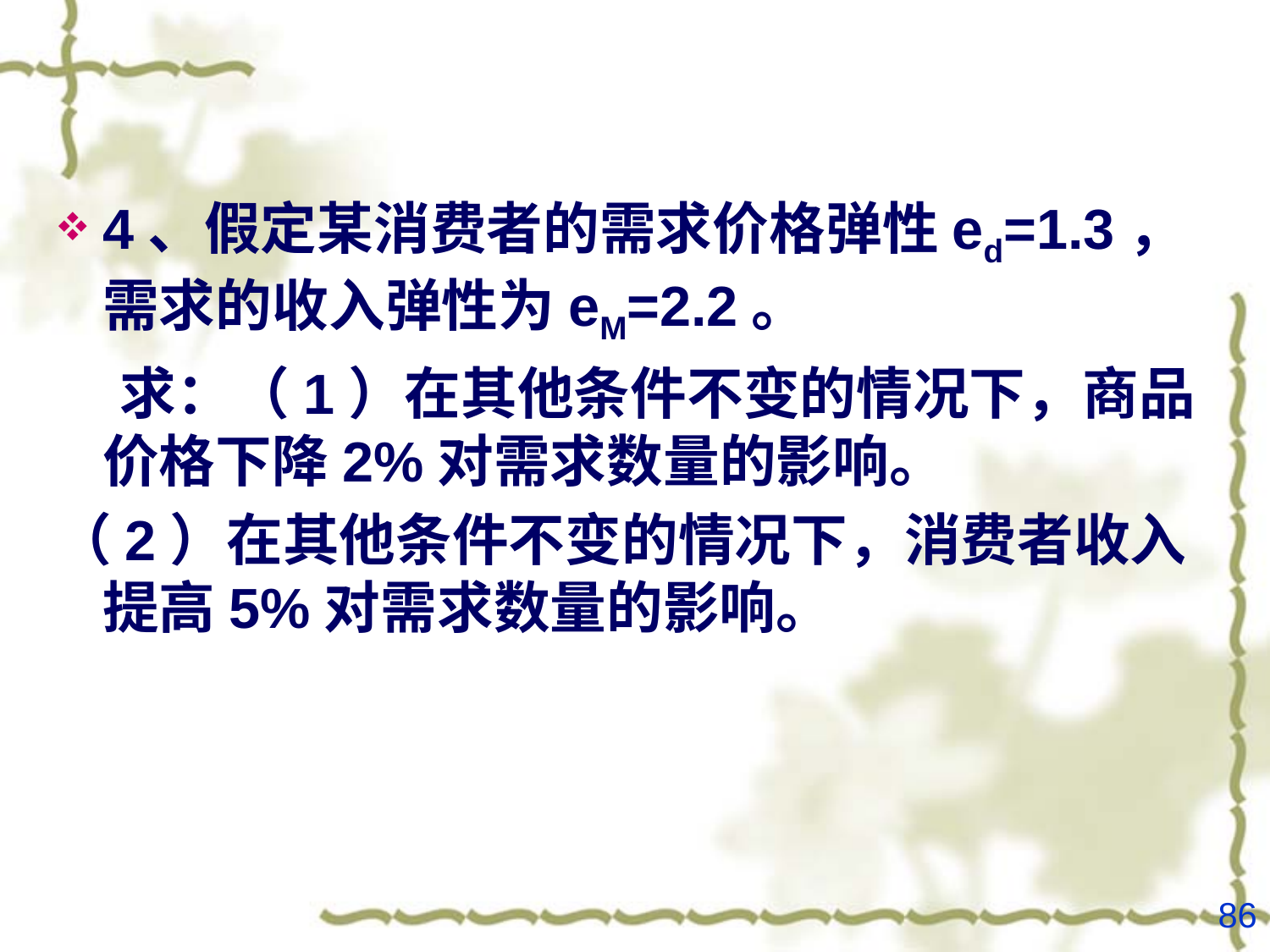

#
4、假定某消费者的需求价格弹性ed=1.3，需求的收入弹性为eM=2.2。
    求：（1）在其他条件不变的情况下，商品价格下降2%对需求数量的影响。
（2）在其他条件不变的情况下，消费者收入提高5%对需求数量的影响。
86